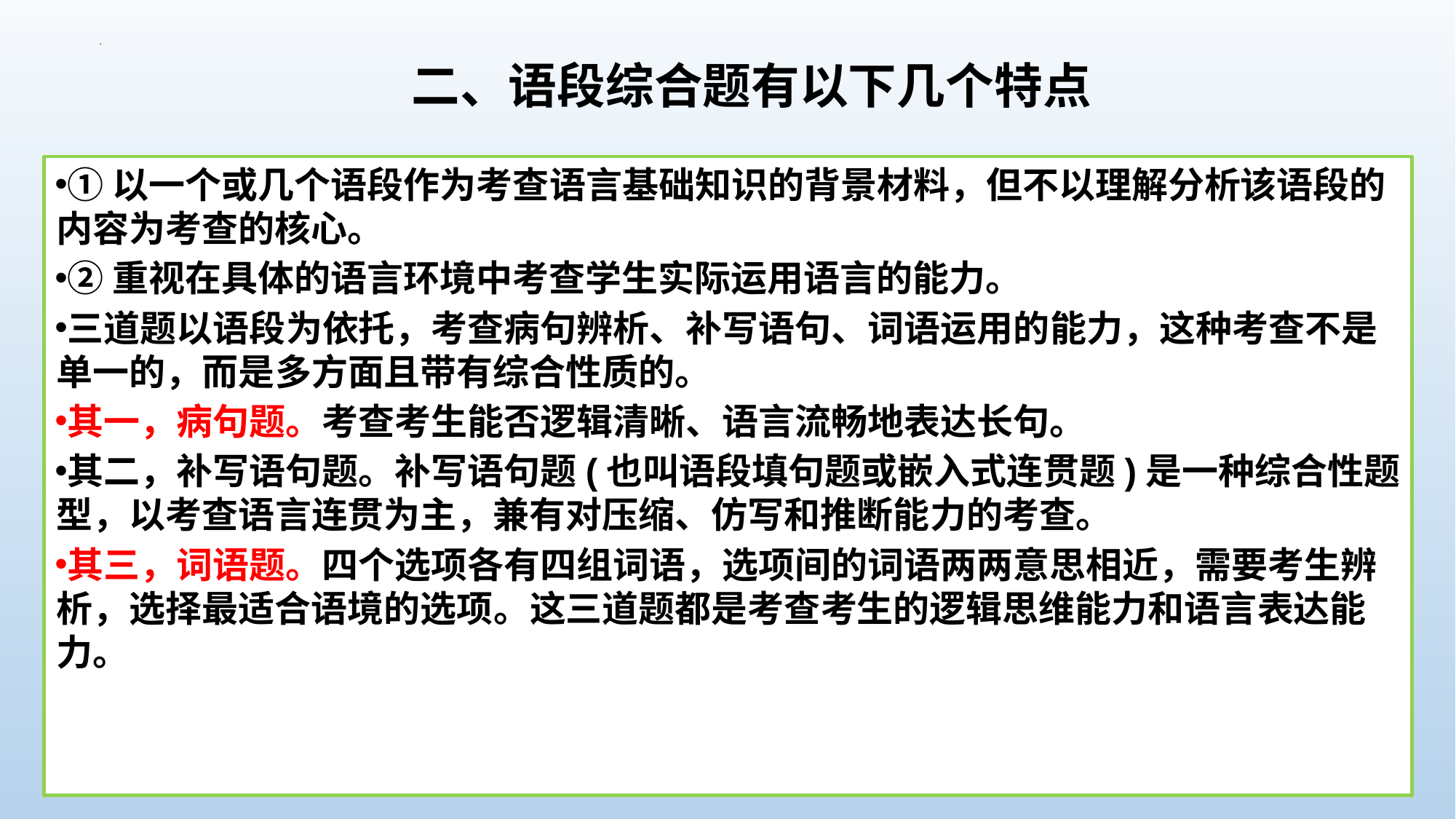

二、语段综合题有以下几个特点
①以一个或几个语段作为考查语言基础知识的背景材料，但不以理解分析该语段的内容为考查的核心。
②重视在具体的语言环境中考查学生实际运用语言的能力。
三道题以语段为依托，考查病句辨析、补写语句、词语运用的能力，这种考查不是单一的，而是多方面且带有综合性质的。
其一，病句题。考查考生能否逻辑清晰、语言流畅地表达长句。
其二，补写语句题。补写语句题(也叫语段填句题或嵌入式连贯题)是一种综合性题型，以考查语言连贯为主，兼有对压缩、仿写和推断能力的考查。
其三，词语题。四个选项各有四组词语，选项间的词语两两意思相近，需要考生辨析，选择最适合语境的选项。这三道题都是考查考生的逻辑思维能力和语言表达能力。